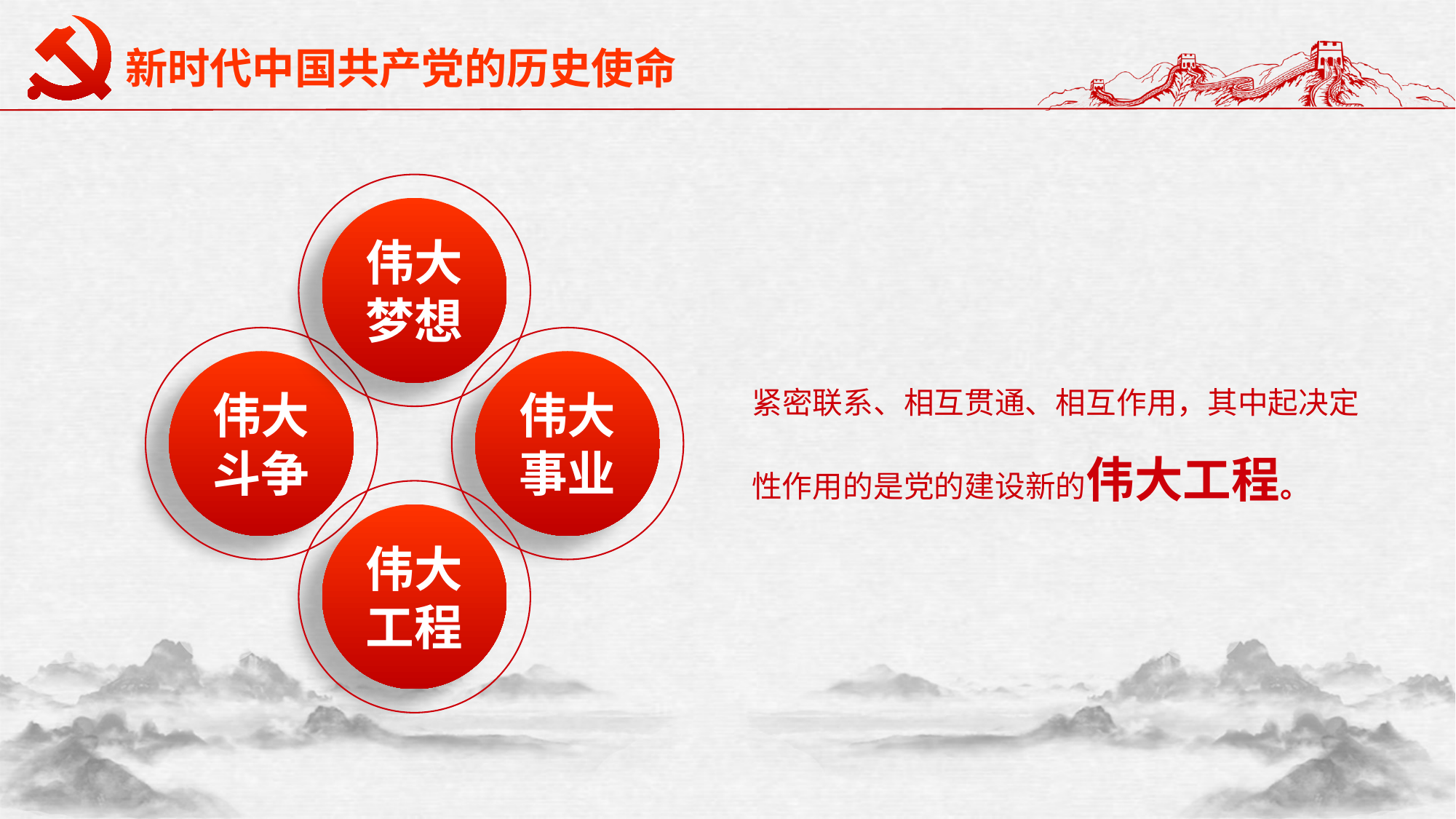

延迟符可删除
# 新时代中国共产党的历史使命

伟大梦想

伟大斗争

伟大事业
紧密联系、相互贯通、相互作用，其中起决定性作用的是党的建设新的伟大工程。

伟大
工程